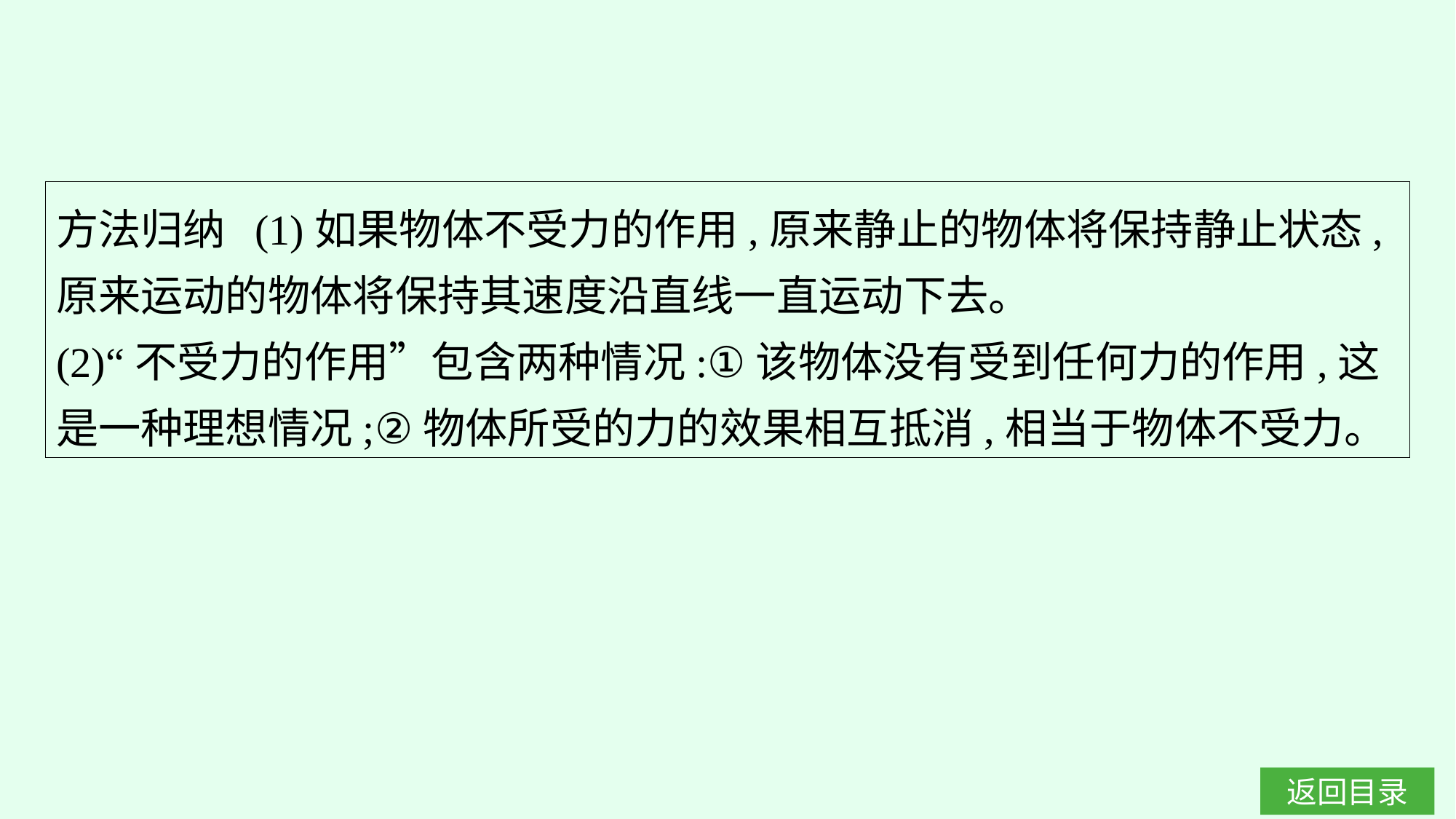

方法归纳  (1)如果物体不受力的作用,原来静止的物体将保持静止状态,原来运动的物体将保持其速度沿直线一直运动下去。
(2)“不受力的作用”包含两种情况:①该物体没有受到任何力的作用,这是一种理想情况;②物体所受的力的效果相互抵消,相当于物体不受力。